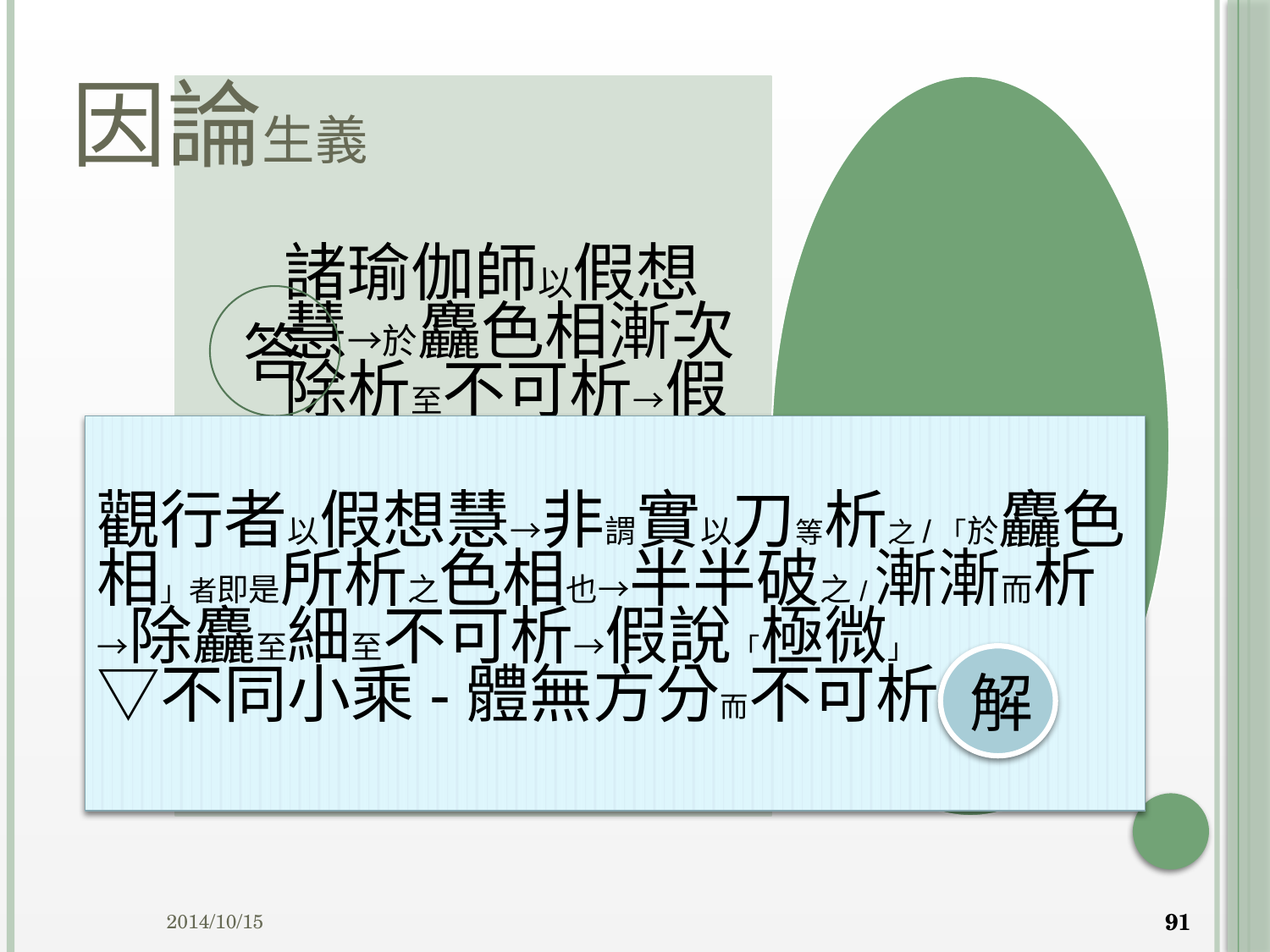

# 因論生義
問
答
觀行者以假想慧→非謂實以刀等析之/「於麤色相」者即是所析之色相也→半半破之/漸漸而析  →除麤至細至不可析→假說「極微」                                   ▽不同小乘-體無方分而不可析
解
2014/10/15
91